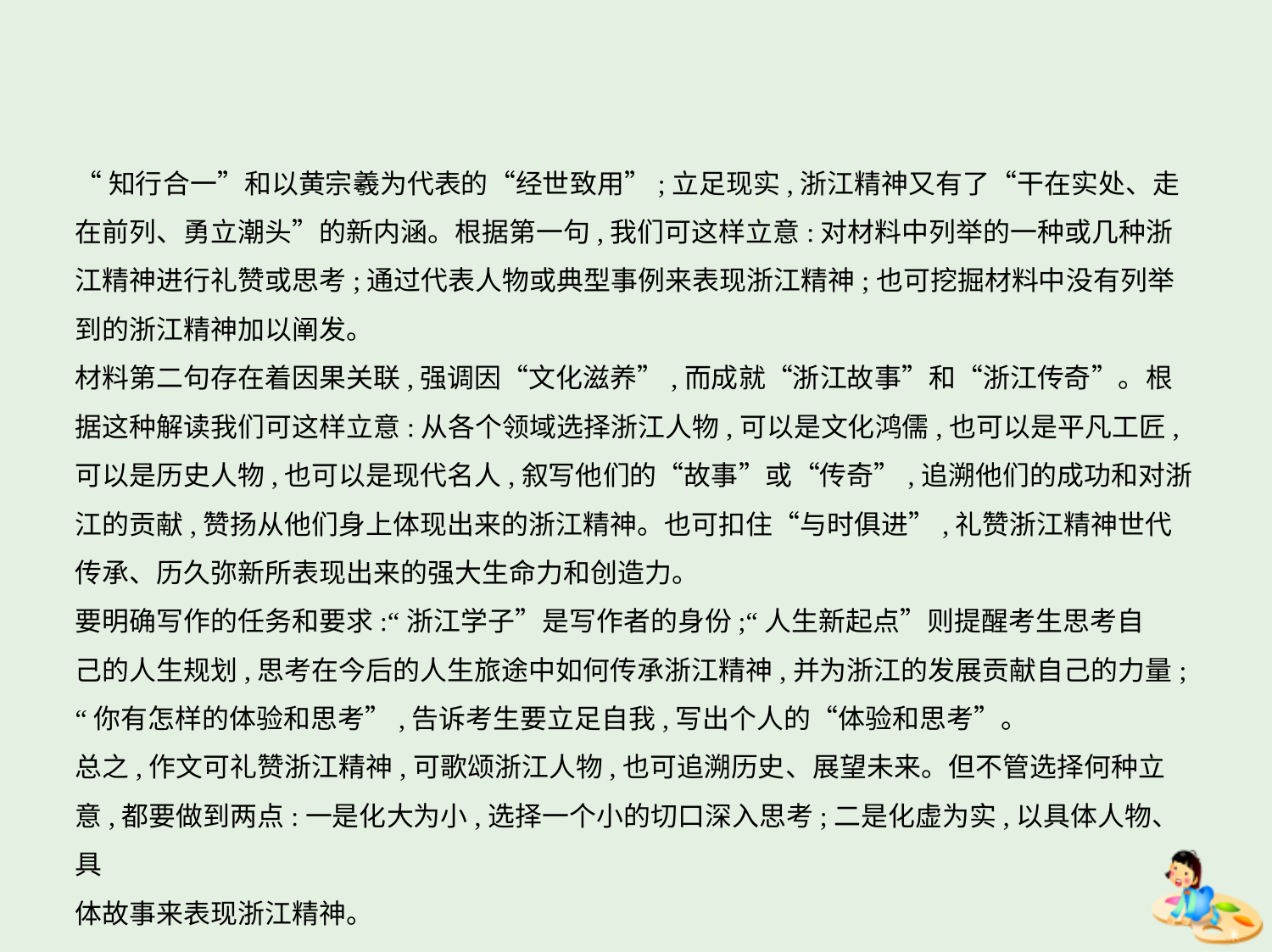

“知行合一”和以黄宗羲为代表的“经世致用”;立足现实,浙江精神又有了“干在实处、走
在前列、勇立潮头”的新内涵。根据第一句,我们可这样立意:对材料中列举的一种或几种浙
江精神进行礼赞或思考;通过代表人物或典型事例来表现浙江精神;也可挖掘材料中没有列举
到的浙江精神加以阐发。
材料第二句存在着因果关联,强调因“文化滋养”,而成就“浙江故事”和“浙江传奇”。根
据这种解读我们可这样立意:从各个领域选择浙江人物,可以是文化鸿儒,也可以是平凡工匠,
可以是历史人物,也可以是现代名人,叙写他们的“故事”或“传奇”,追溯他们的成功和对浙
江的贡献,赞扬从他们身上体现出来的浙江精神。也可扣住“与时俱进”,礼赞浙江精神世代
传承、历久弥新所表现出来的强大生命力和创造力。
要明确写作的任务和要求:“浙江学子”是写作者的身份;“人生新起点”则提醒考生思考自
己的人生规划,思考在今后的人生旅途中如何传承浙江精神,并为浙江的发展贡献自己的力量;
“你有怎样的体验和思考”,告诉考生要立足自我,写出个人的“体验和思考”。
总之,作文可礼赞浙江精神,可歌颂浙江人物,也可追溯历史、展望未来。但不管选择何种立
意,都要做到两点:一是化大为小,选择一个小的切口深入思考;二是化虚为实,以具体人物、具
体故事来表现浙江精神。